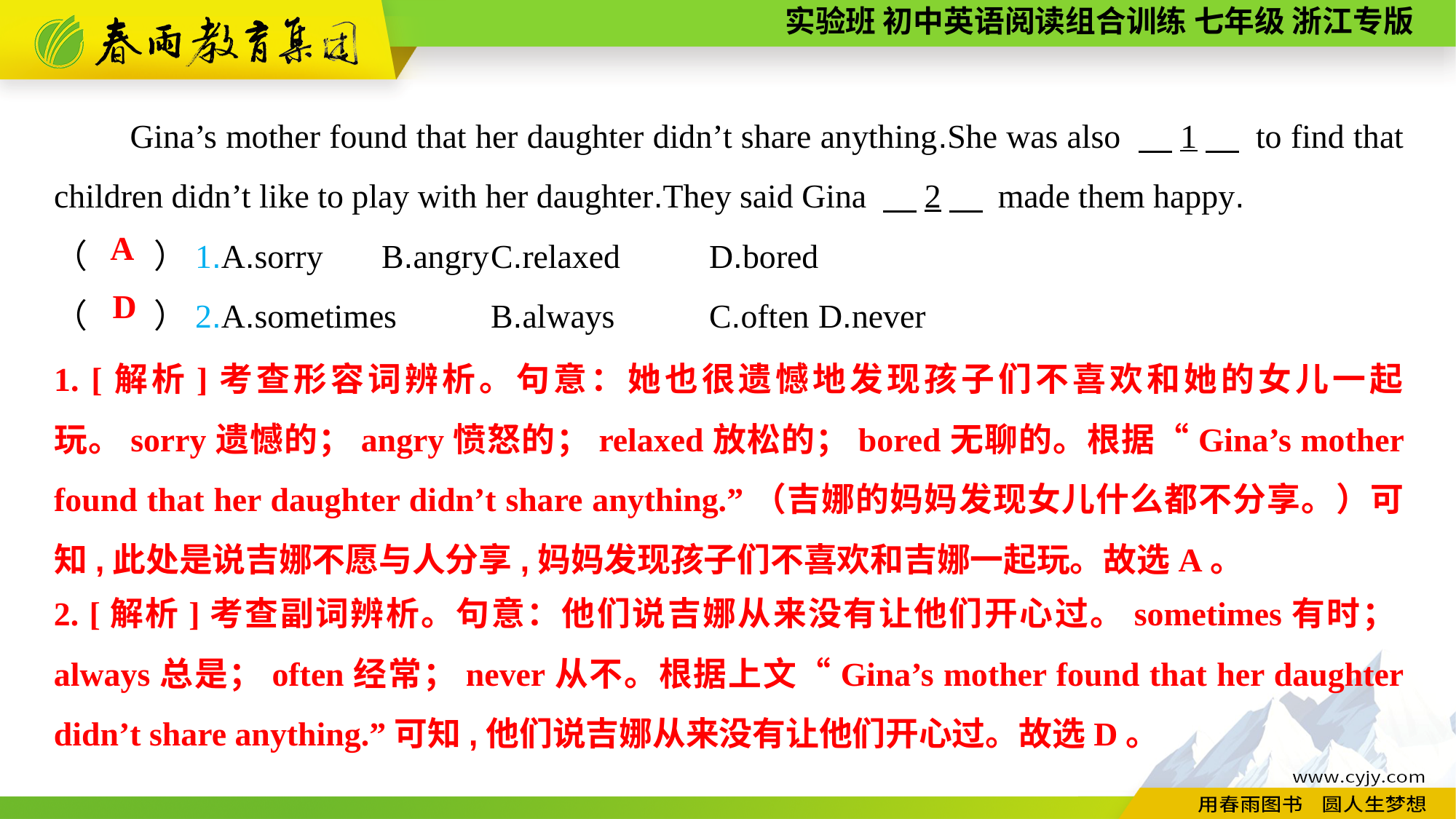

Gina’s mother found that her daughter didn’t share anything.She was also 　1　 to find that children didn’t like to play with her daughter.They said Gina 　2　 made them happy.
（　　）1.A.sorry	B.angry	C.relaxed	D.bored
（　　）2.A.sometimes	B.always	C.often	D.never
A
D
1. [解析]考查形容词辨析。句意：她也很遗憾地发现孩子们不喜欢和她的女儿一起玩。sorry遗憾的；angry愤怒的；relaxed放松的；bored无聊的。根据“Gina’s mother found that her daughter didn’t share anything.”（吉娜的妈妈发现女儿什么都不分享。）可知,此处是说吉娜不愿与人分享,妈妈发现孩子们不喜欢和吉娜一起玩。故选A。
2. [解析]考查副词辨析。句意：他们说吉娜从来没有让他们开心过。sometimes有时；always总是；often经常；never从不。根据上文“Gina’s mother found that her daughter didn’t share anything.”可知,他们说吉娜从来没有让他们开心过。故选D。